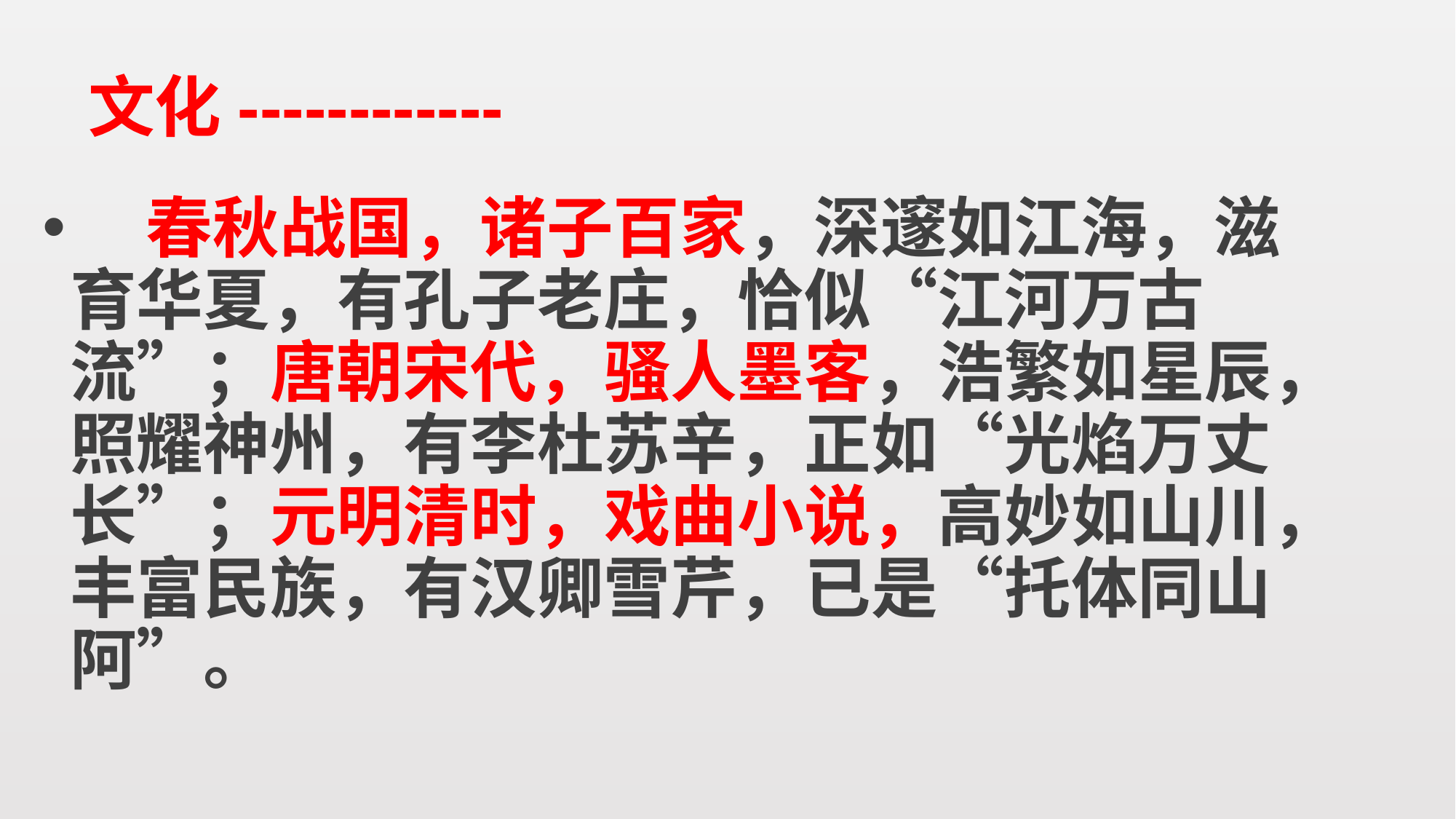

# 文化------------
    春秋战国，诸子百家，深邃如江海，滋育华夏，有孔子老庄，恰似“江河万古流”；唐朝宋代，骚人墨客，浩繁如星辰，照耀神州，有李杜苏辛，正如“光焰万丈长”；元明清时，戏曲小说，高妙如山川，丰富民族，有汉卿雪芹，已是“托体同山阿”。